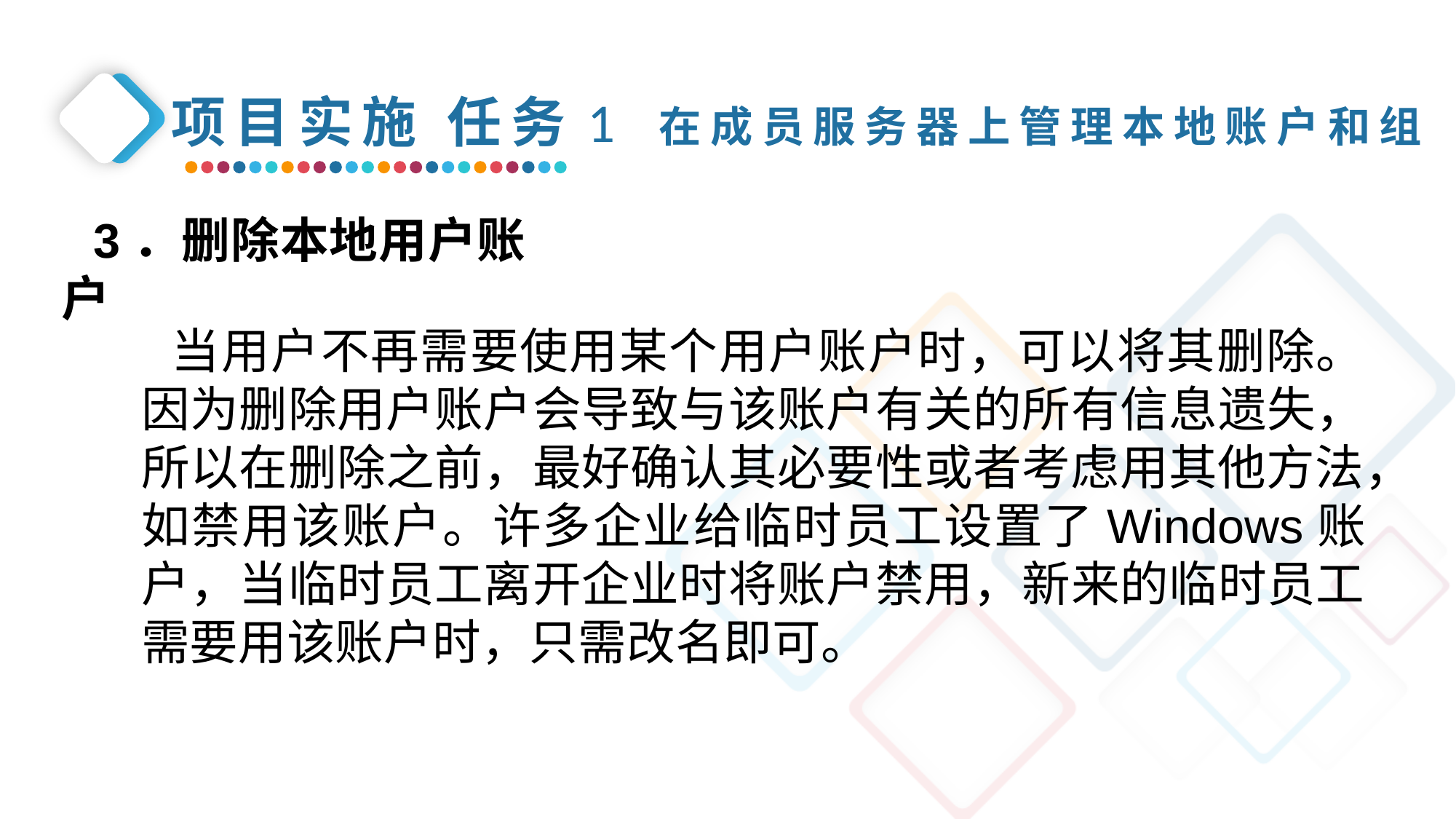

项目实施 任务1 在成员服务器上管理本地账户和组

3．删除本地用户账户
当用户不再需要使用某个用户账户时，可以将其删除。因为删除用户账户会导致与该账户有关的所有信息遗失，所以在删除之前，最好确认其必要性或者考虑用其他方法，如禁用该账户。许多企业给临时员工设置了Windows账户，当临时员工离开企业时将账户禁用，新来的临时员工需要用该账户时，只需改名即可。